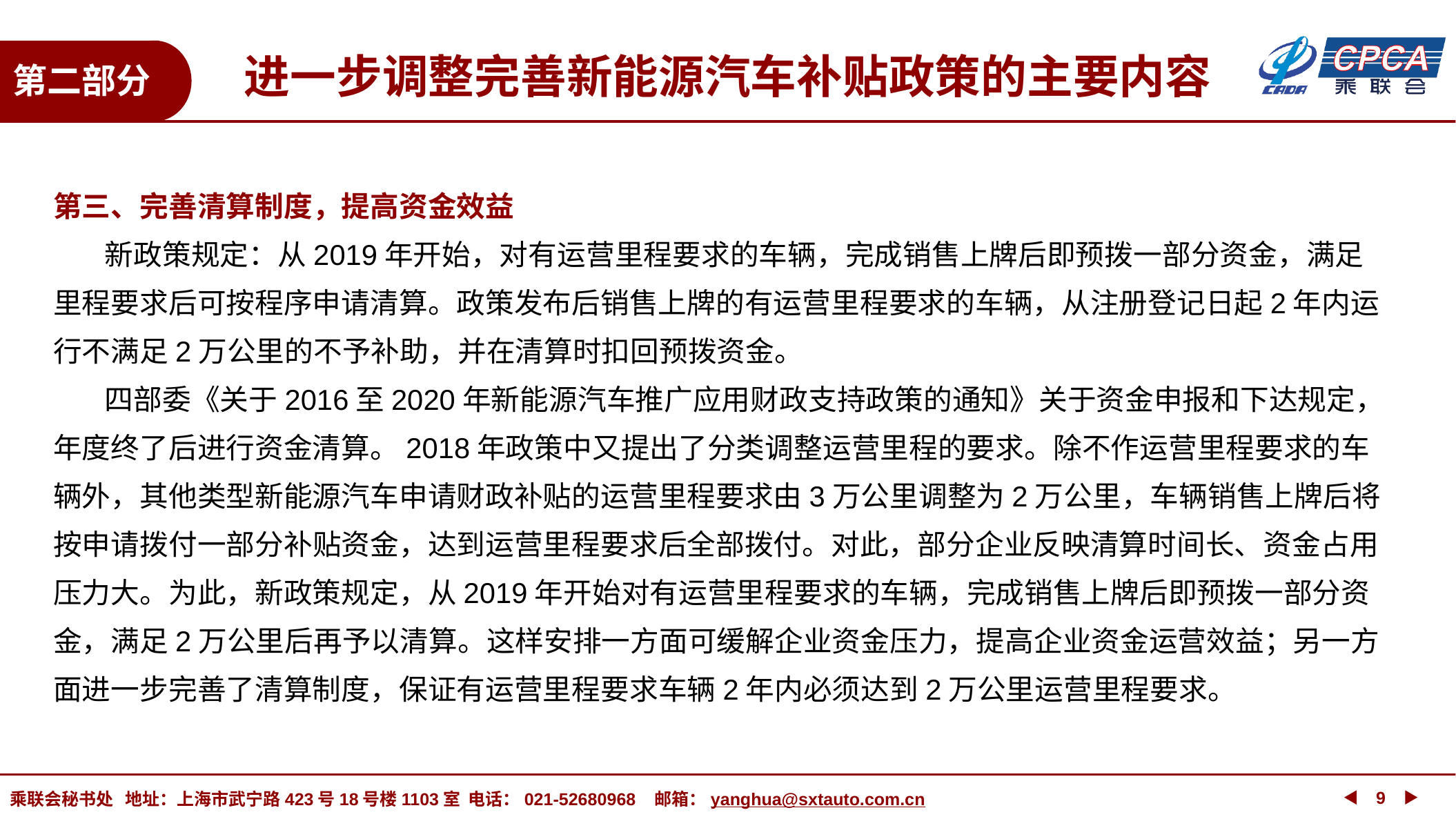

进一步调整完善新能源汽车补贴政策的主要内容
第二部分
第三、完善清算制度，提高资金效益
       新政策规定：从2019年开始，对有运营里程要求的车辆，完成销售上牌后即预拨一部分资金，满足里程要求后可按程序申请清算。政策发布后销售上牌的有运营里程要求的车辆，从注册登记日起2年内运行不满足2万公里的不予补助，并在清算时扣回预拨资金。
       四部委《关于2016至2020年新能源汽车推广应用财政支持政策的通知》关于资金申报和下达规定，年度终了后进行资金清算。2018年政策中又提出了分类调整运营里程的要求。除不作运营里程要求的车辆外，其他类型新能源汽车申请财政补贴的运营里程要求由3万公里调整为2万公里，车辆销售上牌后将按申请拨付一部分补贴资金，达到运营里程要求后全部拨付。对此，部分企业反映清算时间长、资金占用压力大。为此，新政策规定，从2019年开始对有运营里程要求的车辆，完成销售上牌后即预拨一部分资金，满足2万公里后再予以清算。这样安排一方面可缓解企业资金压力，提高企业资金运营效益；另一方面进一步完善了清算制度，保证有运营里程要求车辆2年内必须达到2万公里运营里程要求。